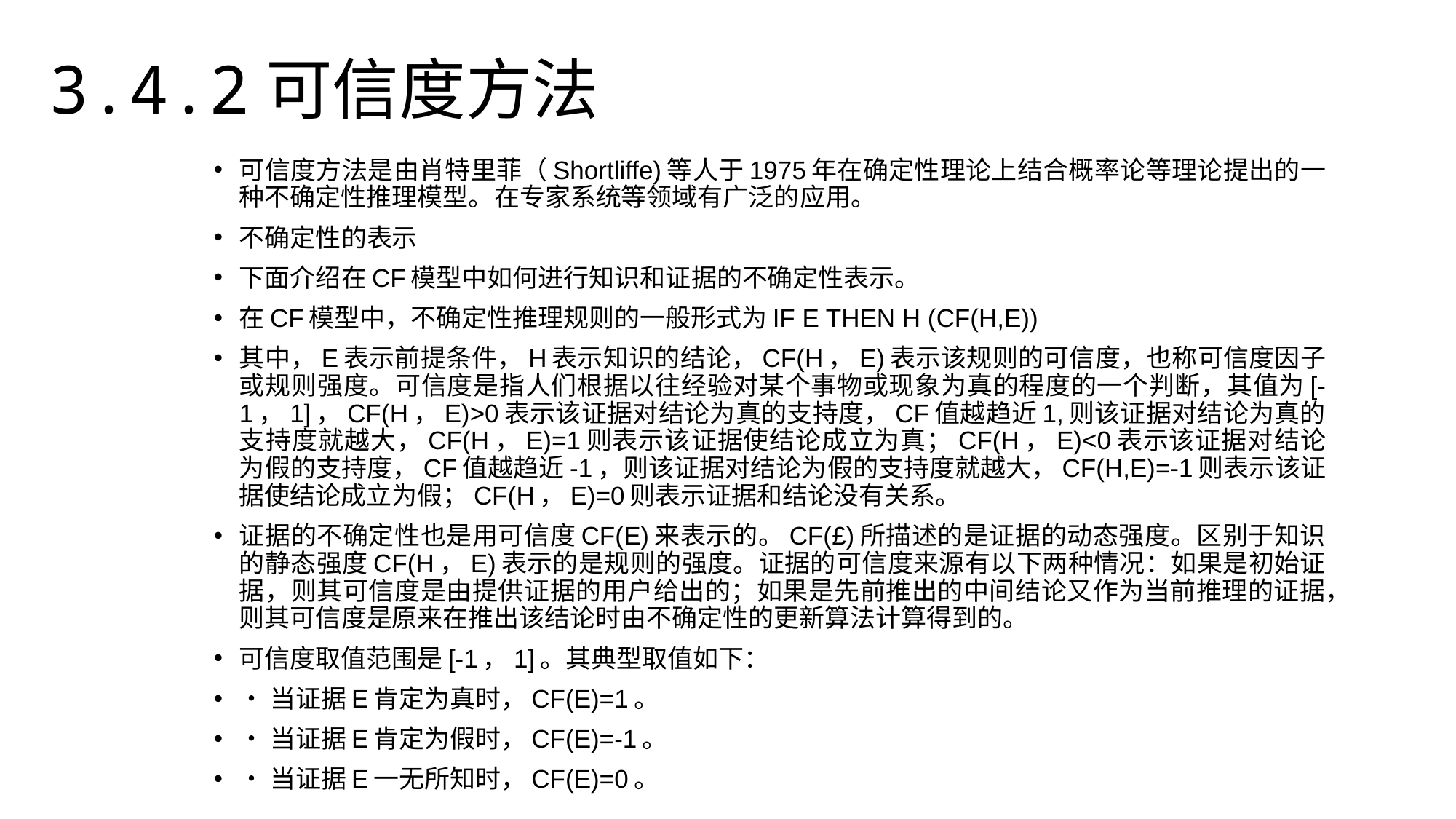

3.4.2可信度方法
可信度方法是由肖特里菲（Shortliffe)等人于1975年在确定性理论上结合概率论等理论提出的一种不确定性推理模型。在专家系统等领域有广泛的应用。
不确定性的表示
下面介绍在CF模型中如何进行知识和证据的不确定性表示。
在CF模型中，不确定性推理规则的一般形式为IF E THEN H (CF(H,E))
其中，E表示前提条件，H表示知识的结论，CF(H，E)表示该规则的可信度，也称可信度因子或规则强度。可信度是指人们根据以往经验对某个事物或现象为真的程度的一个判断，其值为[-1，1]，CF(H，E)>0表示该证据对结论为真的支持度，CF值越趋近1,则该证据对结论为真的支持度就越大，CF(H，E)=1则表示该证据使结论成立为真；CF(H，E)<0表示该证据对结论为假的支持度，CF值越趋近-1，则该证据对结论为假的支持度就越大，CF(H,E)=-1则表示该证据使结论成立为假；CF(H，E)=0则表示证据和结论没有关系。
证据的不确定性也是用可信度CF(E)来表示的。CF(£)所描述的是证据的动态强度。区别于知识的静态强度CF(H，E)表示的是规则的强度。证据的可信度来源有以下两种情况：如果是初始证据，则其可信度是由提供证据的用户给出的；如果是先前推出的中间结论又作为当前推理的证据，则其可信度是原来在推出该结论时由不确定性的更新算法计算得到的。
可信度取值范围是[-1，1]。其典型取值如下：
•当证据E肯定为真时，CF(E)=1。
•当证据E肯定为假时，CF(E)=-1。
•当证据E一无所知时，CF(E)=0。